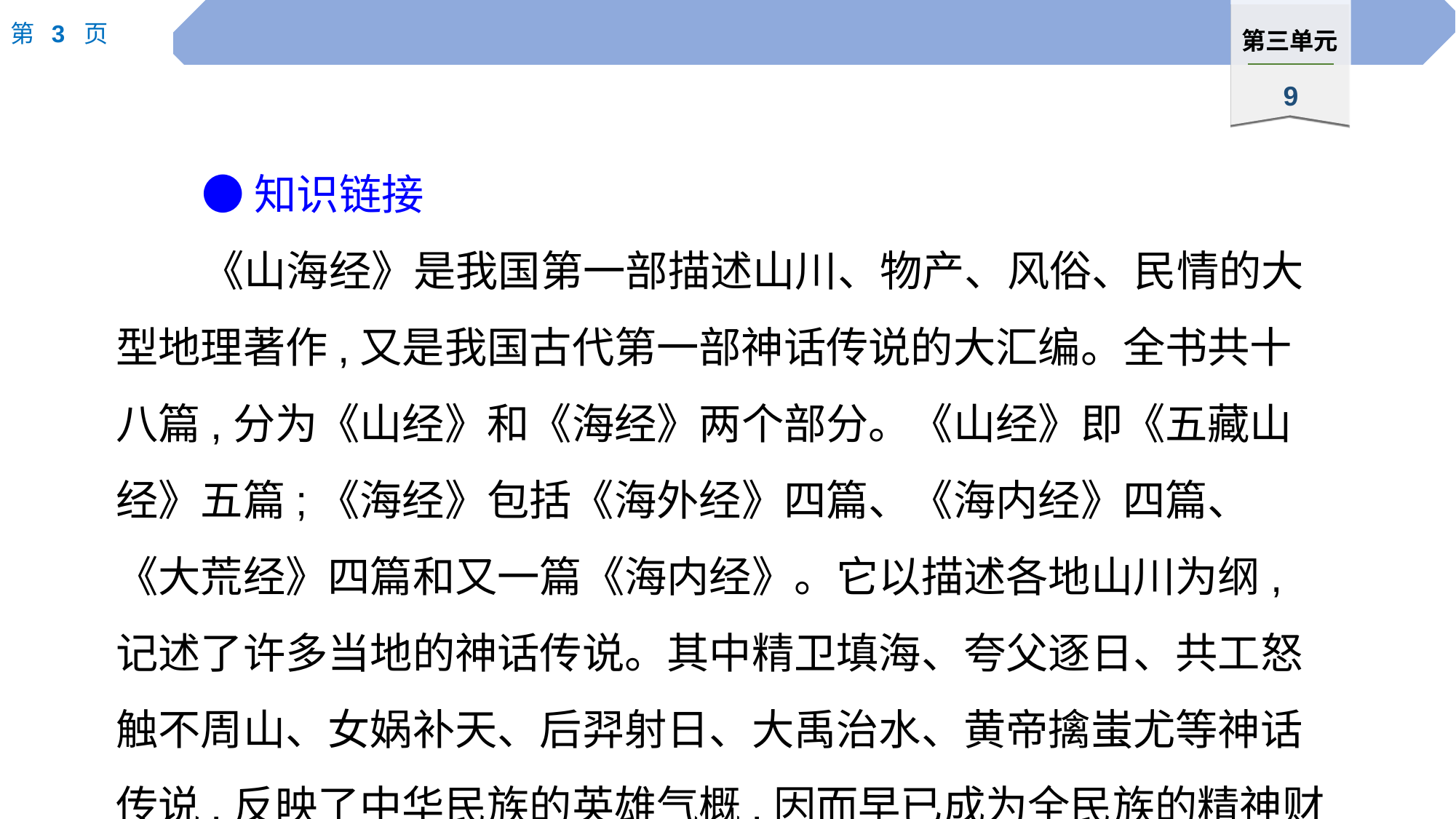

●知识链接
《山海经》是我国第一部描述山川、物产、风俗、民情的大型地理著作,又是我国古代第一部神话传说的大汇编。全书共十八篇,分为《山经》和《海经》两个部分。《山经》即《五藏山经》五篇;《海经》包括《海外经》四篇、《海内经》四篇、《大荒经》四篇和又一篇《海内经》。它以描述各地山川为纲,记述了许多当地的神话传说。其中精卫填海、夸父逐日、共工怒触不周山、女娲补天、后羿射日、大禹治水、黄帝擒蚩尤等神话传说,反映了中华民族的英雄气概,因而早已成为全民族的精神财富。